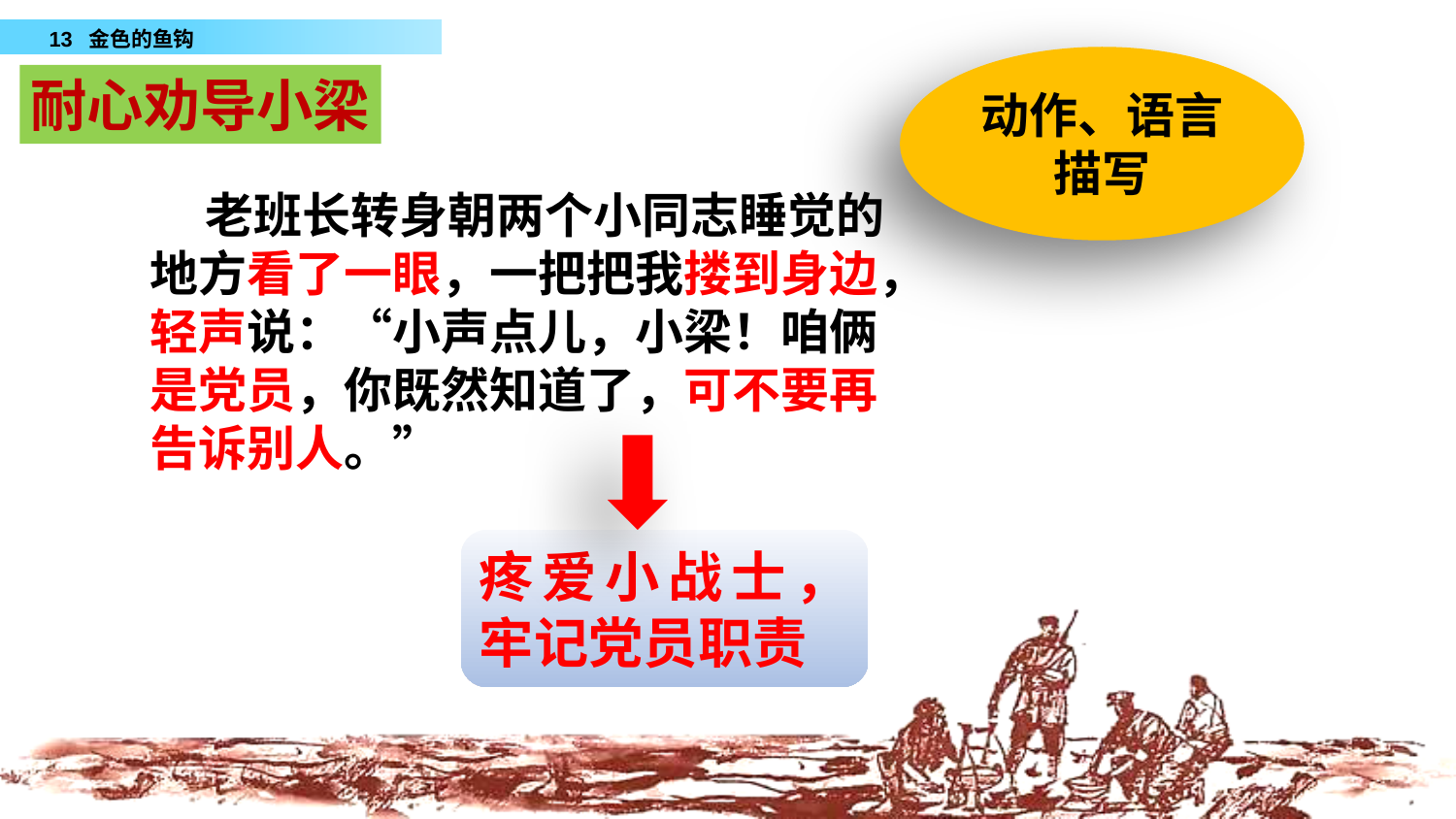

动作、语言描写
耐心劝导小梁
    老班长转身朝两个小同志睡觉的地方看了一眼，一把把我搂到身边，轻声说：“小声点儿，小梁！咱俩是党员，你既然知道了，可不要再告诉别人。”

疼爱小战士，牢记党员职责